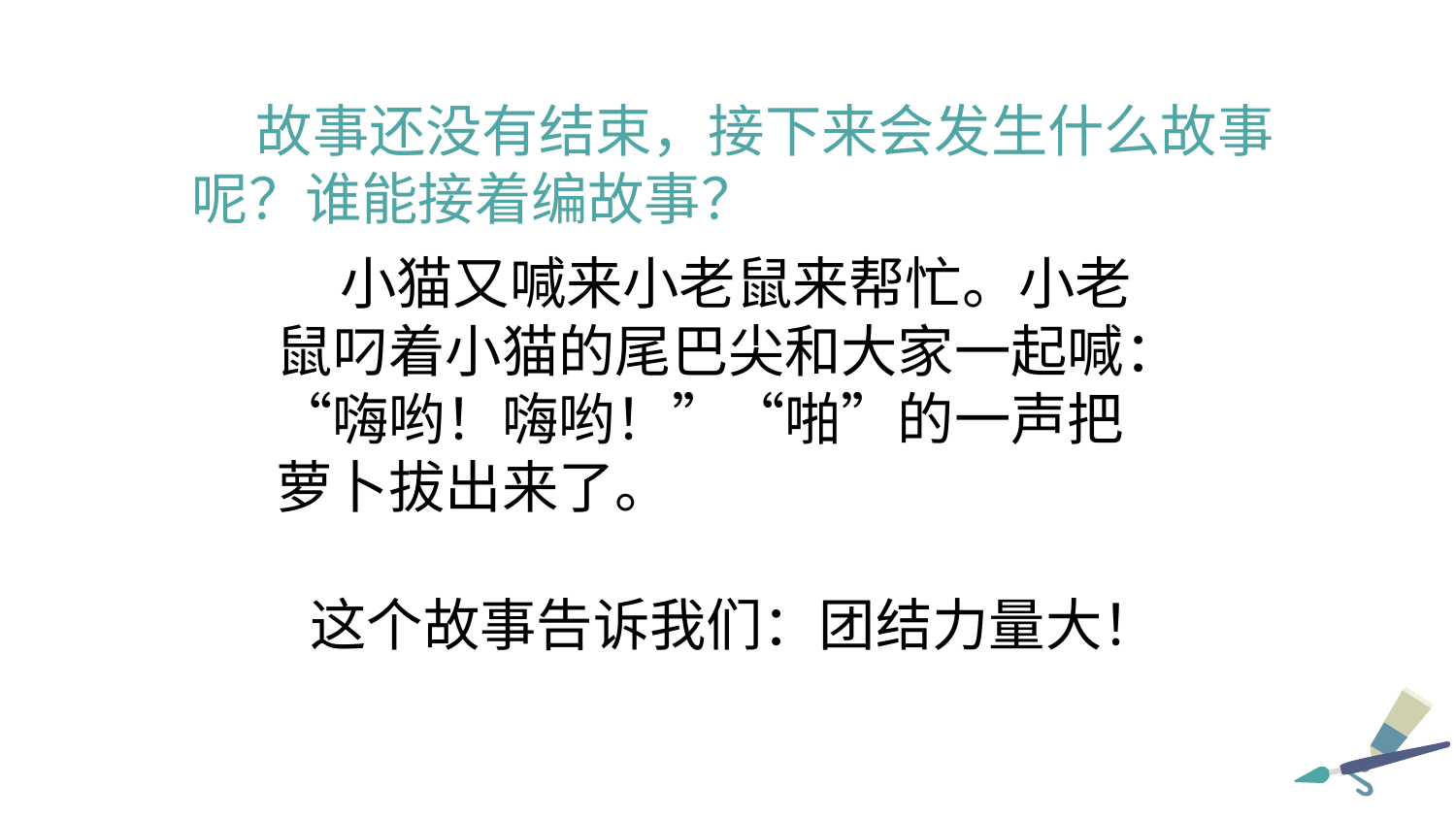

故事还没有结束，接下来会发生什么故事呢？谁能接着编故事？
    小猫又喊来小老鼠来帮忙。小老鼠叼着小猫的尾巴尖和大家一起喊：“嗨哟！嗨哟！”“啪”的一声把萝卜拔出来了。
这个故事告诉我们：团结力量大！